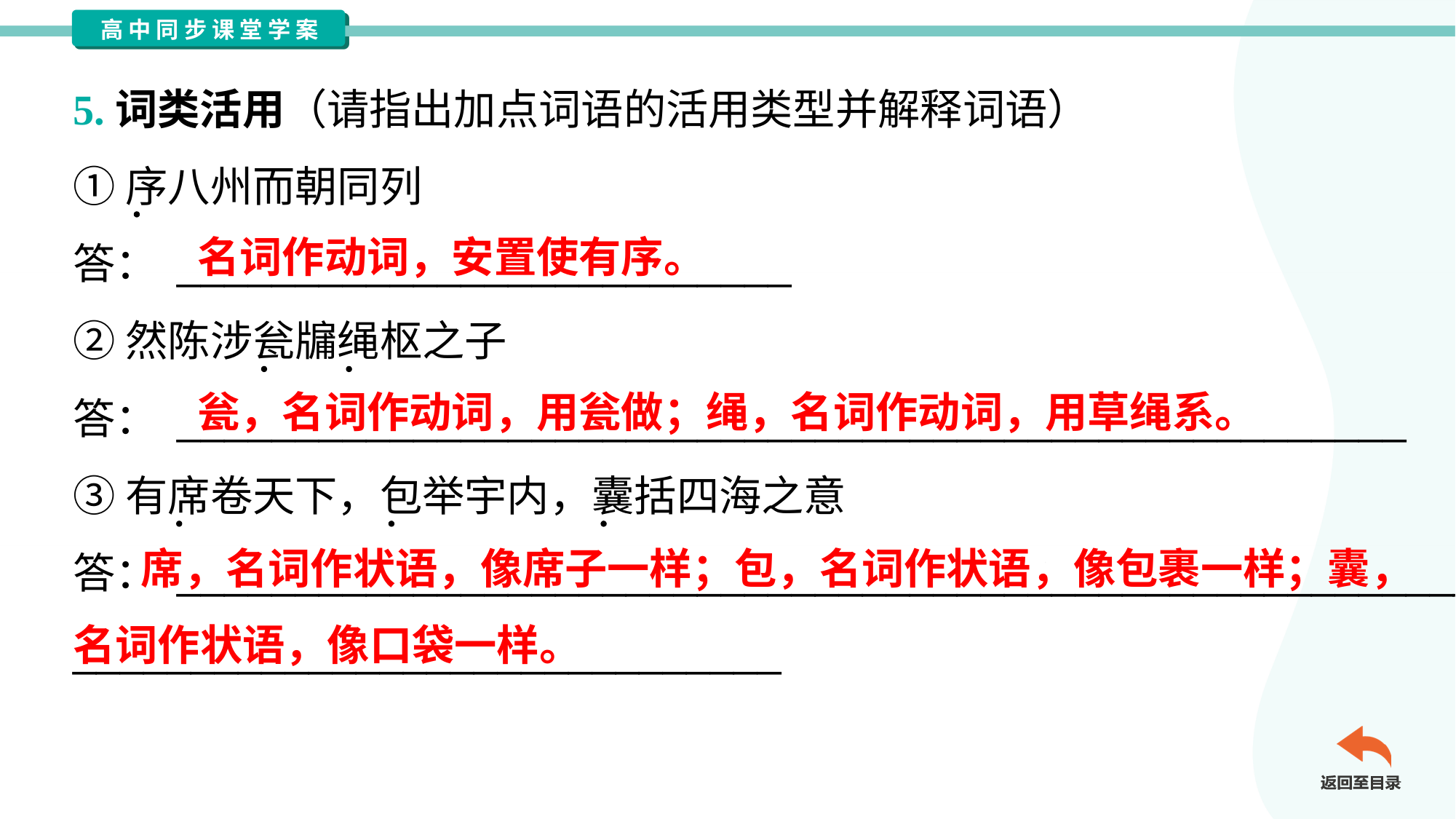

5.词类活用（请指出加点词语的活用类型并解释词语）
①序八州而朝同列
答： __________________________
②然陈涉瓮牖绳枢之子
答： ____________________________________________________
③有席卷天下，包举宇内，囊括四海之意
答： ________________________________________________________
______________________________

名词作动词，安置使有序。

瓮，名词作动词，用瓮做；绳，名词作动词，用草绳系。

      席，名词作状语，像席子一样；包，名词作状语，像包裹一样；囊，名词作状语，像口袋一样。